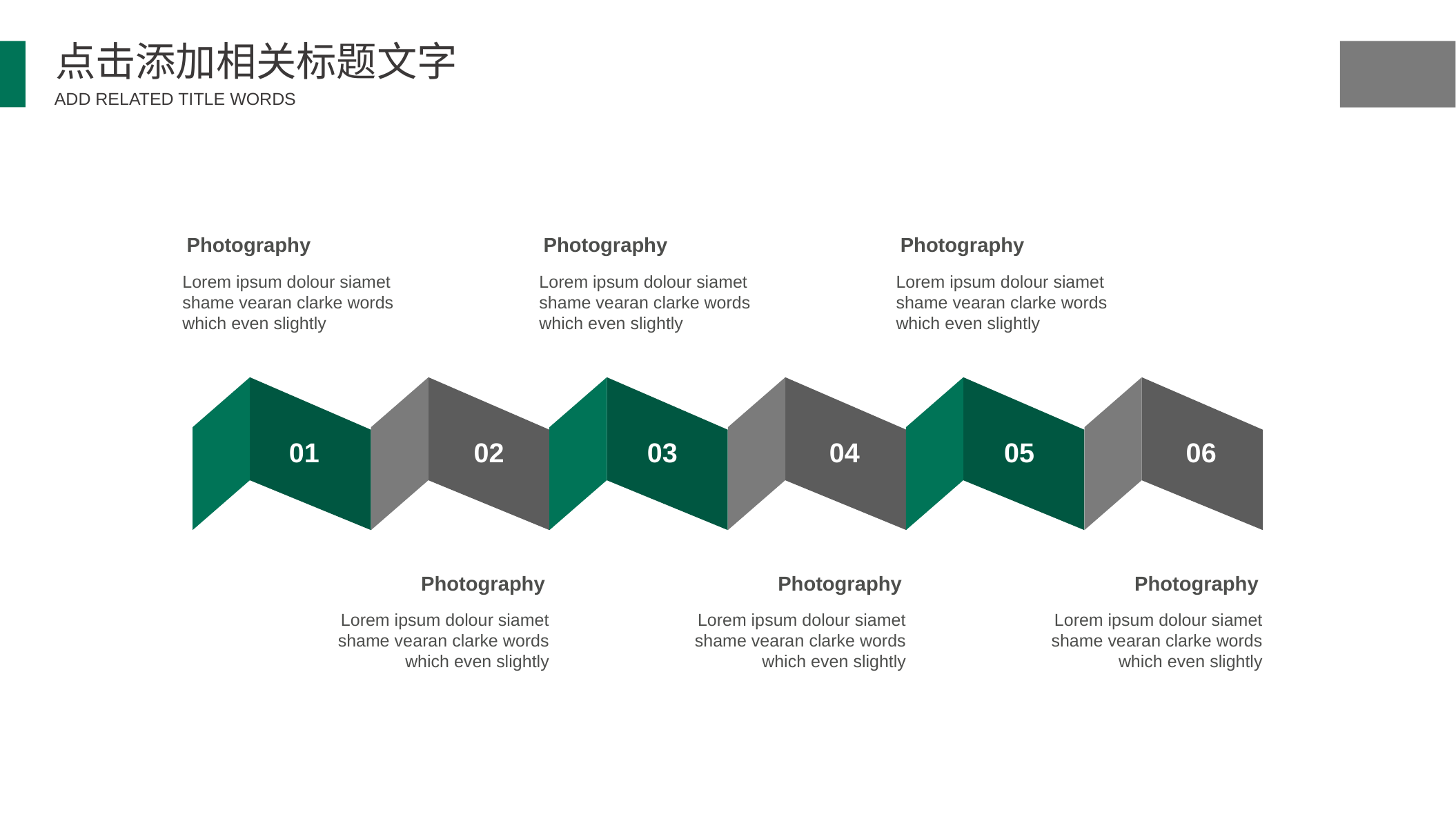

点击添加相关标题文字

ADD RELATED TITLE WORDS
Photography
Photography
Photography
Lorem ipsum dolour siamet shame vearan clarke words which even slightly
Lorem ipsum dolour siamet shame vearan clarke words which even slightly
Lorem ipsum dolour siamet shame vearan clarke words which even slightly

01
02
03
04
05
06
Photography
Photography
Photography
Lorem ipsum dolour siamet shame vearan clarke words which even slightly
Lorem ipsum dolour siamet shame vearan clarke words which even slightly
Lorem ipsum dolour siamet shame vearan clarke words which even slightly